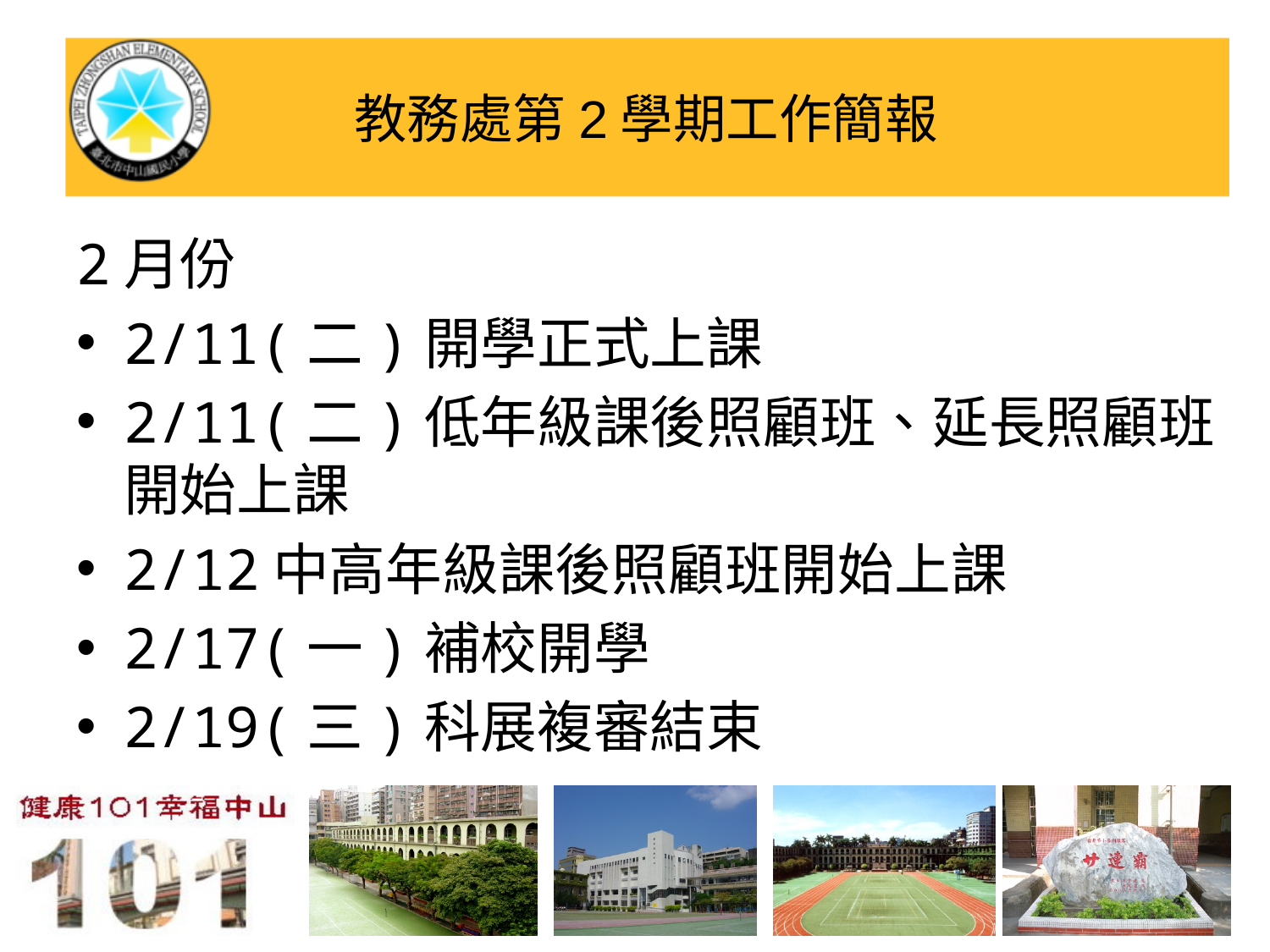

# 教務處第2學期工作簡報
2月份
2/11(二)開學正式上課
2/11(二)低年級課後照顧班、延長照顧班開始上課
2/12中高年級課後照顧班開始上課
2/17(一)補校開學
2/19(三)科展複審結束